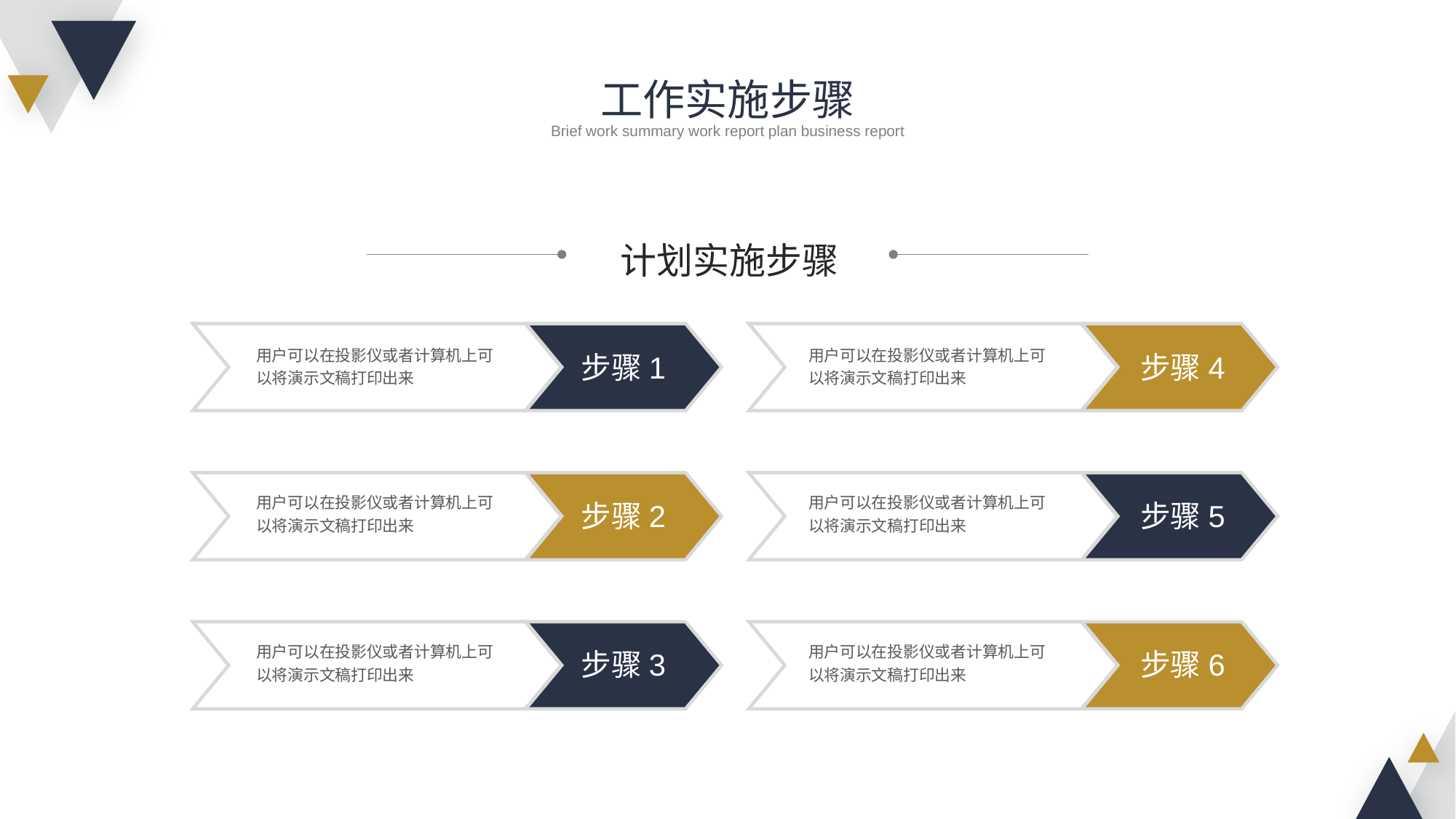

工作实施步骤
Brief work summary work report plan business report
计划实施步骤

用户可以在投影仪或者计算机上可以将演示文稿打印出来
用户可以在投影仪或者计算机上可以将演示文稿打印出来
步骤1
步骤4

用户可以在投影仪或者计算机上可以将演示文稿打印出来
用户可以在投影仪或者计算机上可以将演示文稿打印出来
步骤2
步骤5

用户可以在投影仪或者计算机上可以将演示文稿打印出来
用户可以在投影仪或者计算机上可以将演示文稿打印出来
步骤3
步骤6